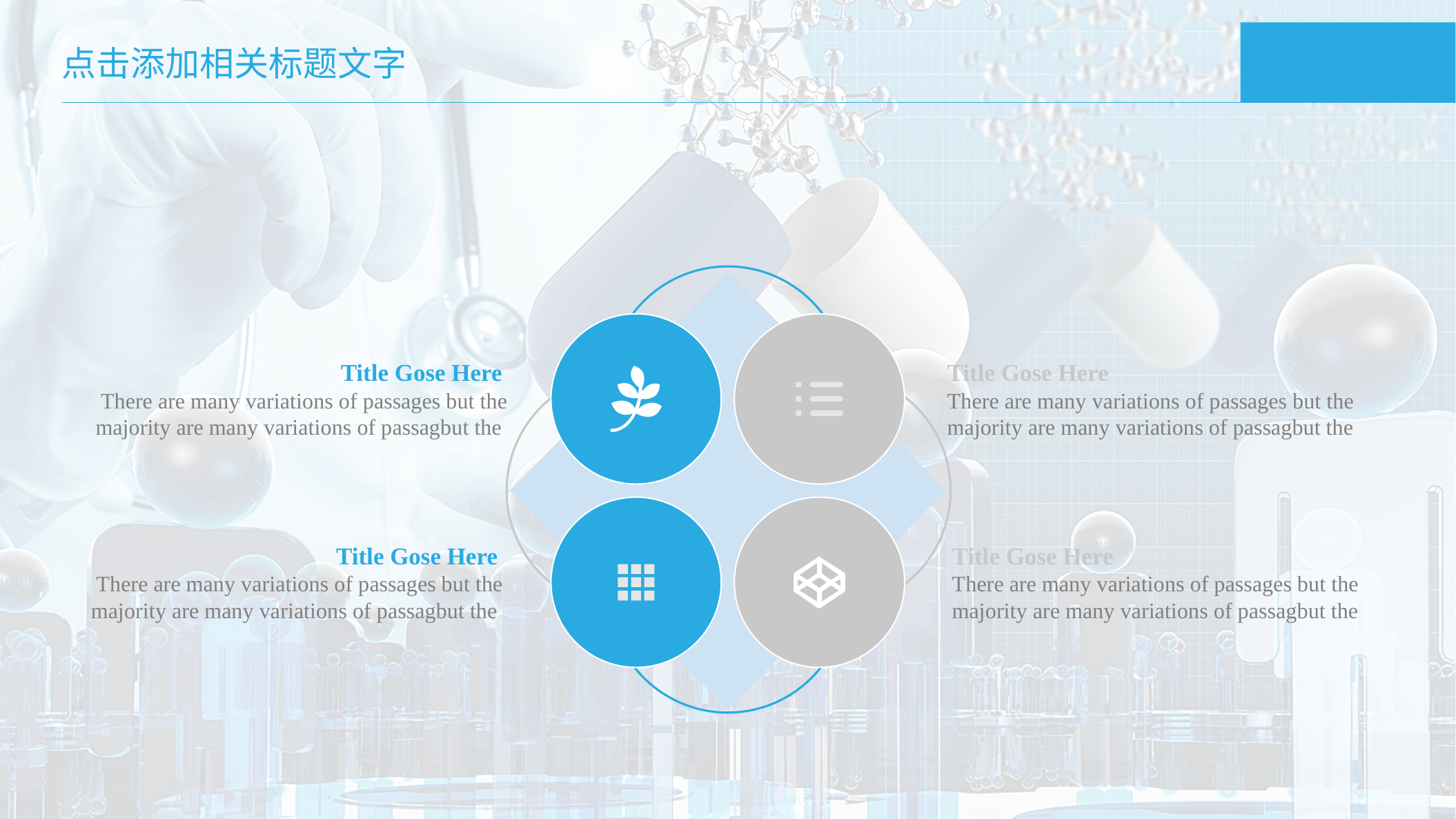

点击添加相关标题文字

Title Gose Here
There are many variations of passages but the majority are many variations of passagbut the
Title Gose Here
There are many variations of passages but the majority are many variations of passagbut the

Title Gose Here
There are many variations of passages but the majority are many variations of passagbut the
Title Gose Here
There are many variations of passages but the majority are many variations of passagbut the